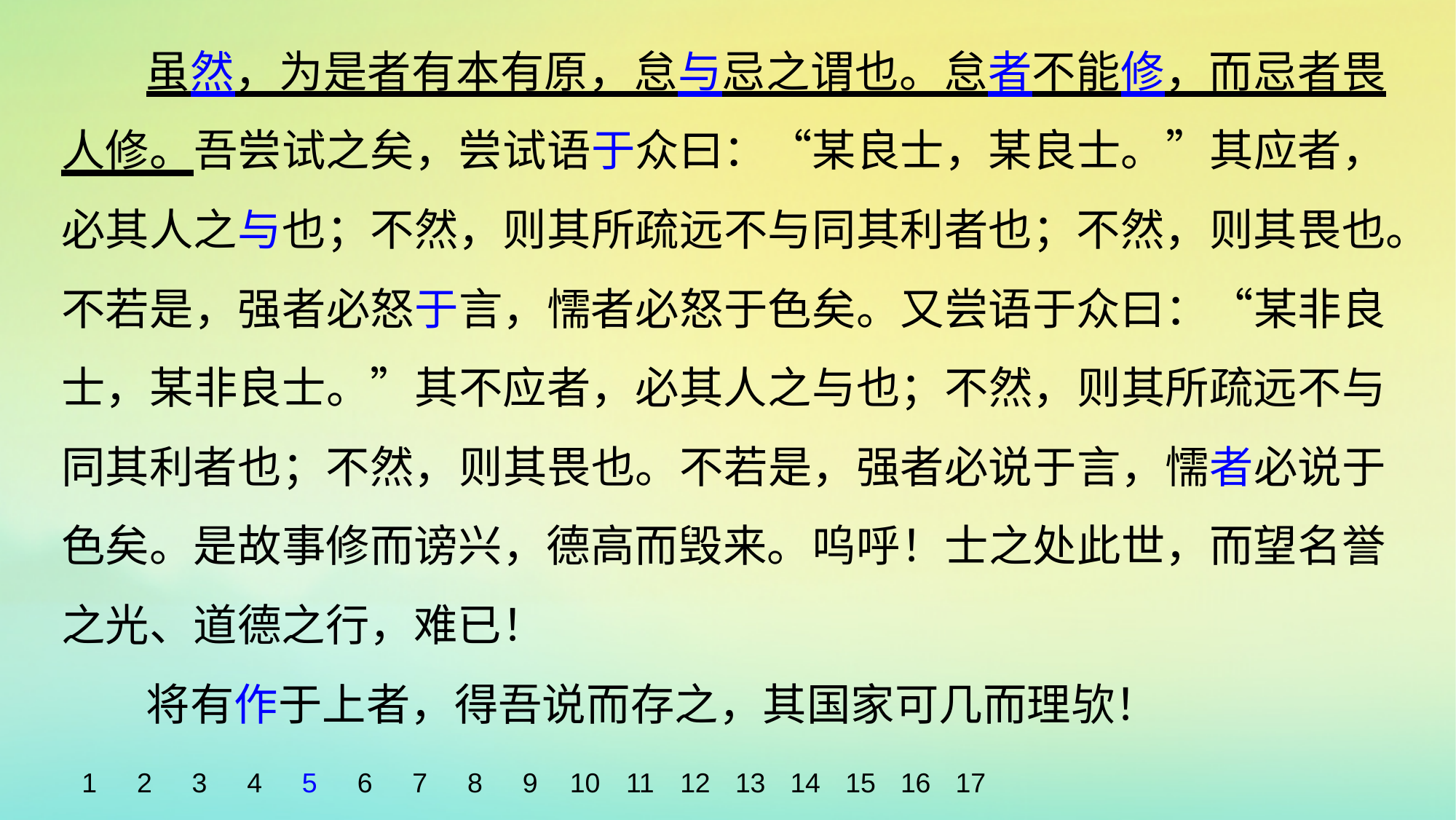

虽然，为是者有本有原，怠与忌之谓也。怠者不能修，而忌者畏人修。吾尝试之矣，尝试语于众曰：“某良士，某良士。”其应者，必其人之与也；不然，则其所疏远不与同其利者也；不然，则其畏也。不若是，强者必怒于言，懦者必怒于色矣。又尝语于众曰：“某非良士，某非良士。”其不应者，必其人之与也；不然，则其所疏远不与同其利者也；不然，则其畏也。不若是，强者必说于言，懦者必说于色矣。是故事修而谤兴，德高而毁来。呜呼！士之处此世，而望名誉之光、道德之行，难已！
将有作于上者，得吾说而存之，其国家可几而理欤！
1
2
3
4
5
6
7
8
9
10
11
12
13
14
15
16
17